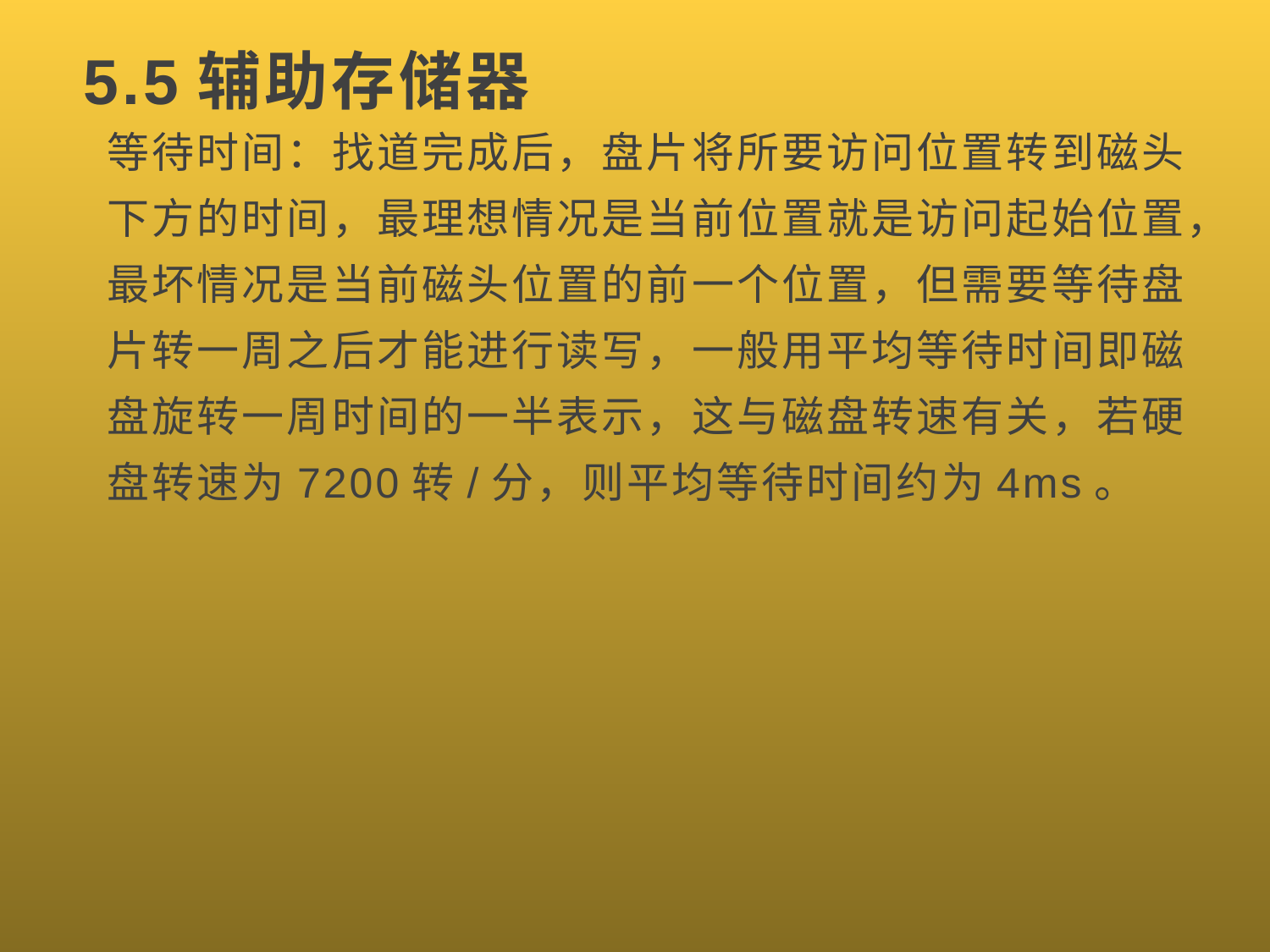

# 5.5辅助存储器

等待时间：找道完成后，盘片将所要访问位置转到磁头下方的时间，最理想情况是当前位置就是访问起始位置，最坏情况是当前磁头位置的前一个位置，但需要等待盘片转一周之后才能进行读写，一般用平均等待时间即磁盘旋转一周时间的一半表示，这与磁盘转速有关，若硬盘转速为7200转/分，则平均等待时间约为4ms。